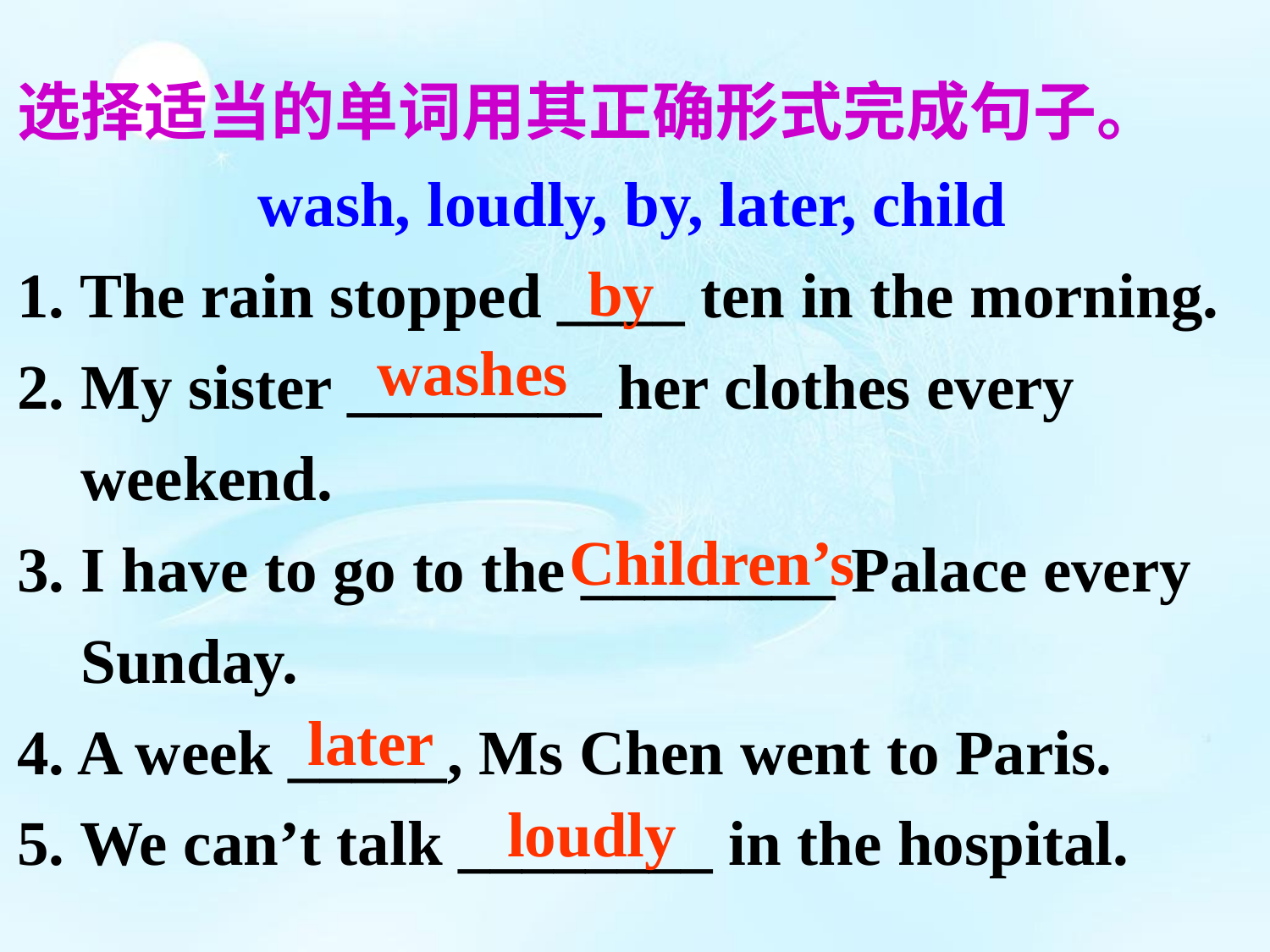

选择适当的单词用其正确形式完成句子。
wash, loudly, by, later, child
1. The rain stopped ____ ten in the morning.
2. My sister ________ her clothes every
    weekend.
3. I have to go to the ________ Palace every
    Sunday.
4. A week _____, Ms Chen went to Paris.
5. We can’t talk ________ in the hospital.
by
washes
Children’s
later
loudly